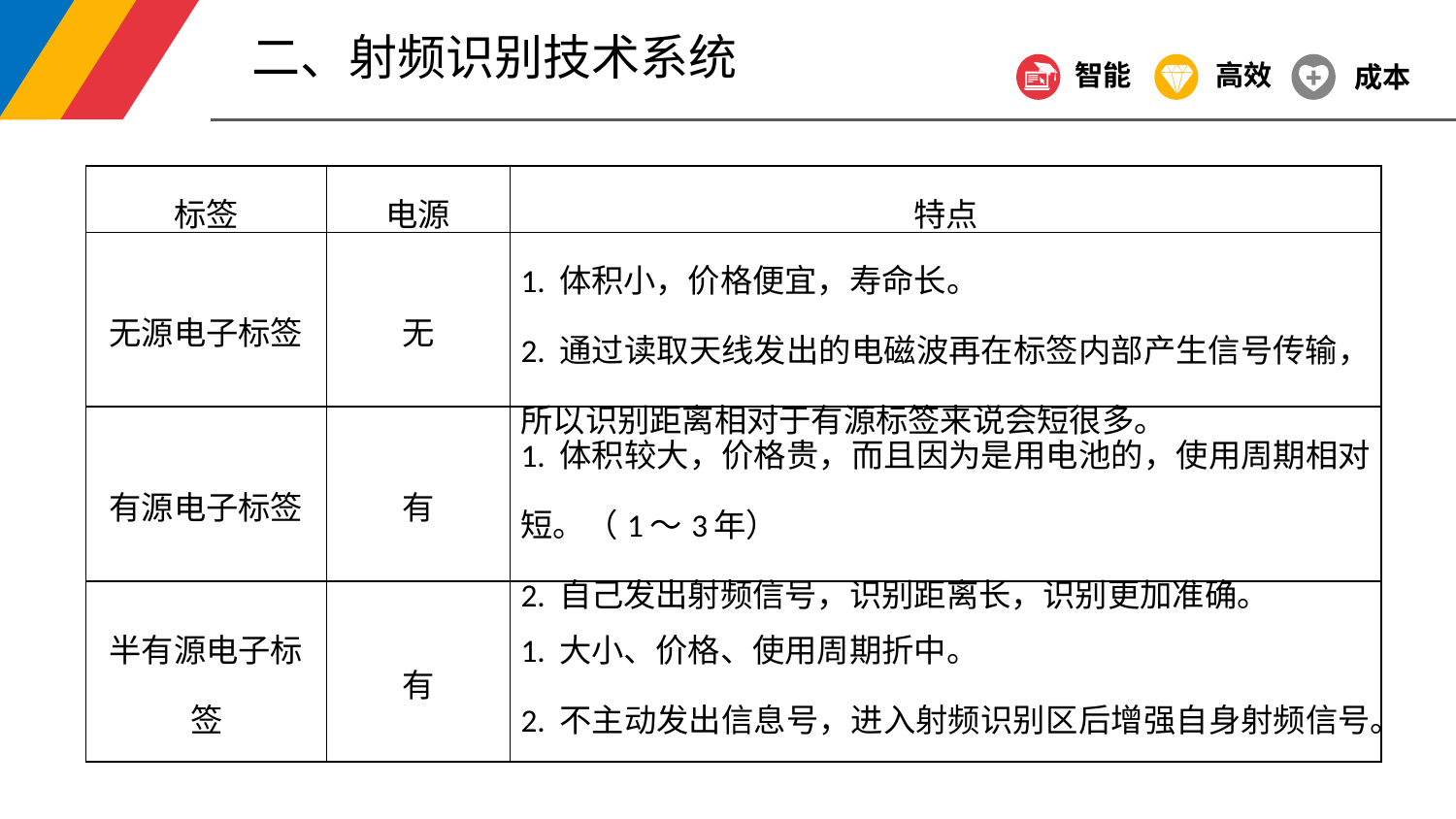

二、射频识别技术系统
智能
高效
成本
| 标签 | 电源 | 特点 |
| --- | --- | --- |
| 无源电子标签 | 无 | 1. 体积小，价格便宜，寿命长。 2. 通过读取天线发出的电磁波再在标签内部产生信号传输，所以识别距离相对于有源标签来说会短很多。 |
| 有源电子标签 | 有 | 1. 体积较大，价格贵，而且因为是用电池的，使用周期相对短。（1～3年） 2. 自己发出射频信号，识别距离长，识别更加准确。 |
| 半有源电子标签 | 有 | 1. 大小、价格、使用周期折中。 2. 不主动发出信息号，进入射频识别区后增强自身射频信号。 |